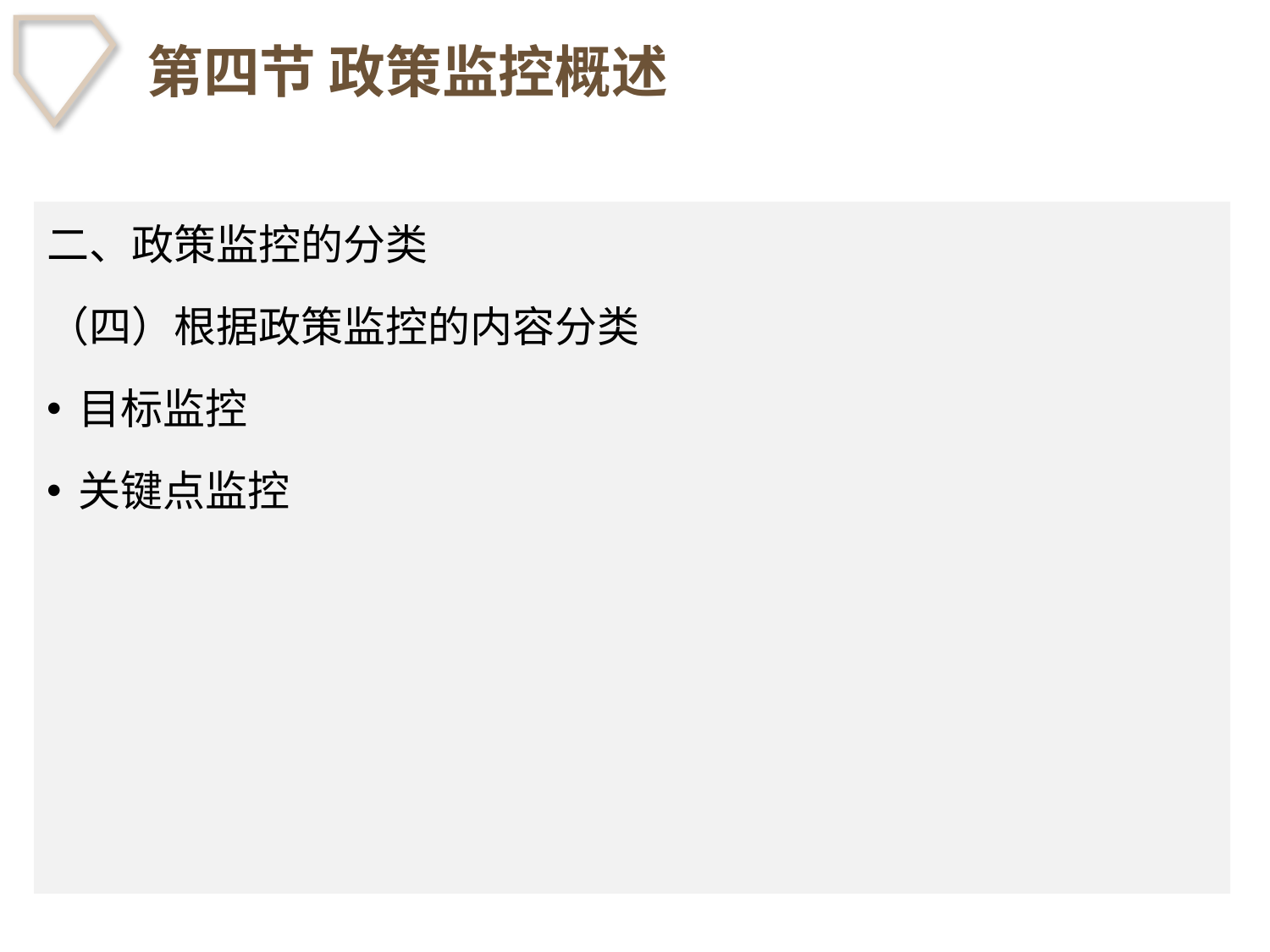

# 第四节 政策监控概述
二、政策监控的分类
（四）根据政策监控的内容分类
目标监控
关键点监控